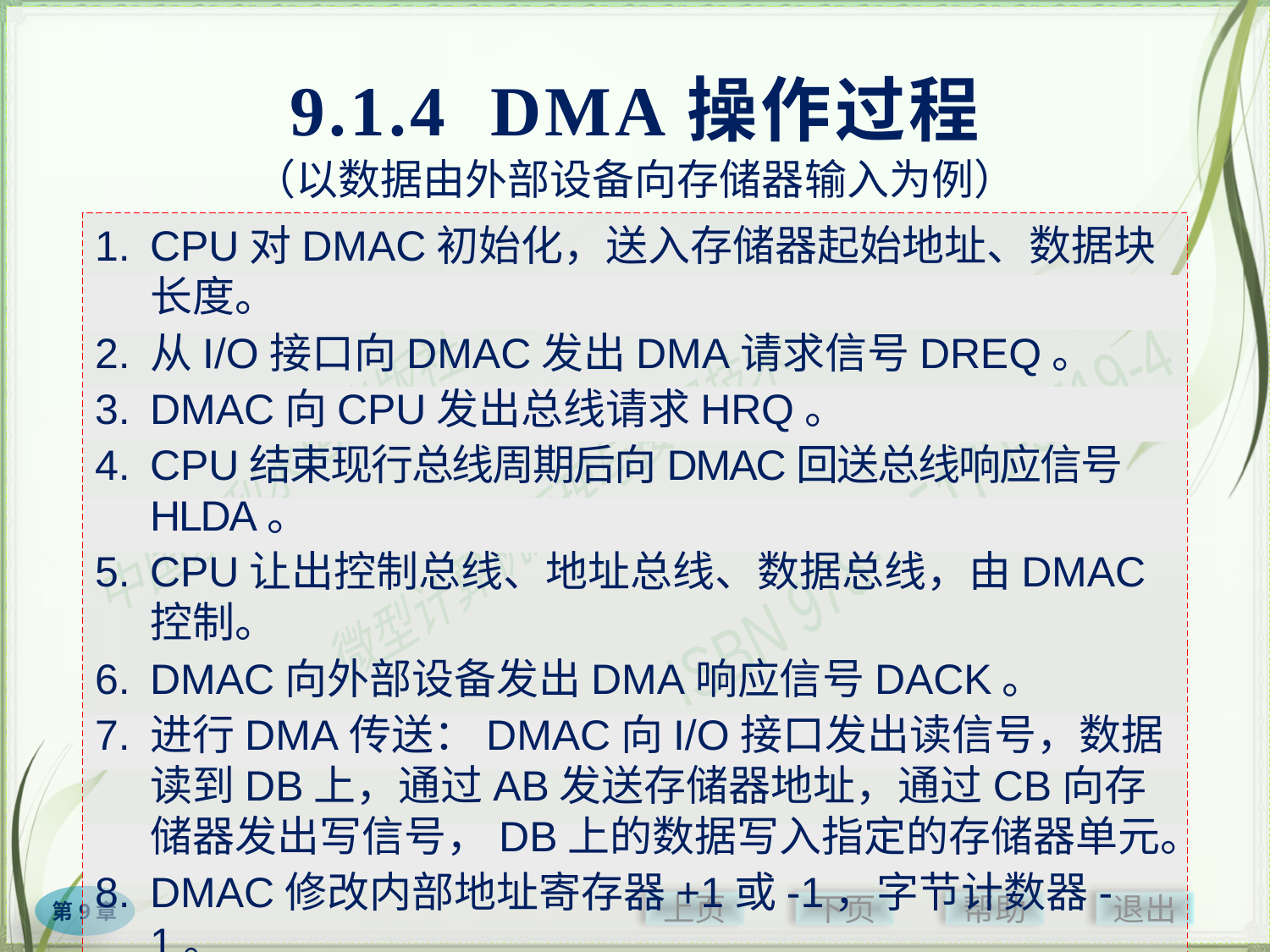

# 9.1.4  DMA操作过程
（以数据由外部设备向存储器输入为例）
CPU对DMAC初始化，送入存储器起始地址、数据块长度。
从I/O接口向DMAC发出DMA请求信号DREQ。
DMAC向CPU发出总线请求HRQ。
CPU结束现行总线周期后向DMAC回送总线响应信号HLDA。
CPU让出控制总线、地址总线、数据总线，由DMAC控制。
DMAC向外部设备发出DMA响应信号DACK。
进行DMA传送：DMAC向I/O接口发出读信号，数据读到DB上，通过AB发送存储器地址，通过CB向存储器发出写信号，DB上的数据写入指定的存储器单元。
DMAC修改内部地址寄存器+1或-1，字节计数器-1。
重复第7、8步，直至设定的字节数传送完毕。
DMAC撤消HRQ信号，释放总线，CPU重新控制总线。